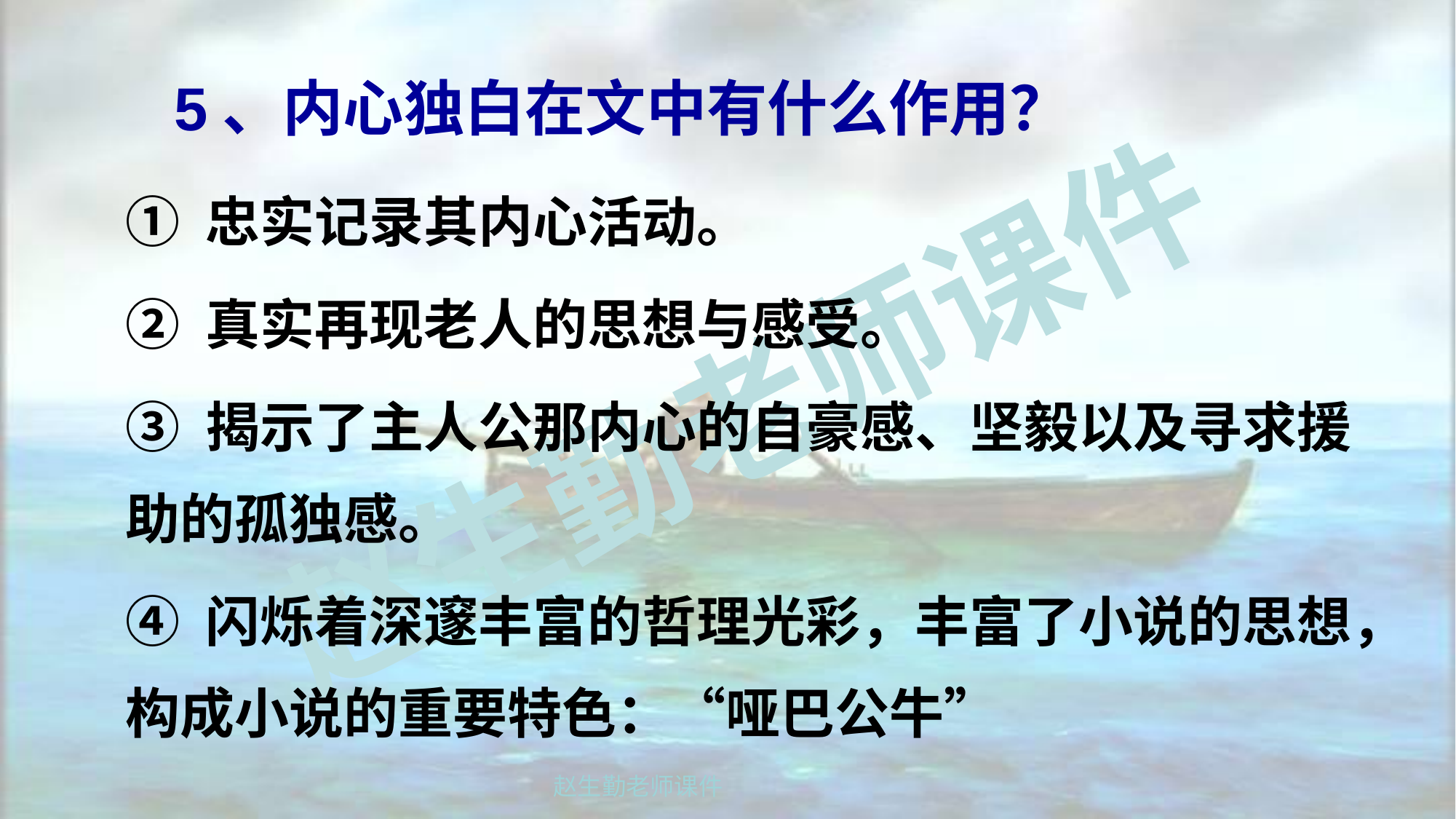

5、内心独白在文中有什么作用？
① 忠实记录其内心活动。
② 真实再现老人的思想与感受。
③ 揭示了主人公那内心的自豪感、坚毅以及寻求援助的孤独感。
④ 闪烁着深邃丰富的哲理光彩，丰富了小说的思想，构成小说的重要特色：“哑巴公牛”
赵生勤老师课件